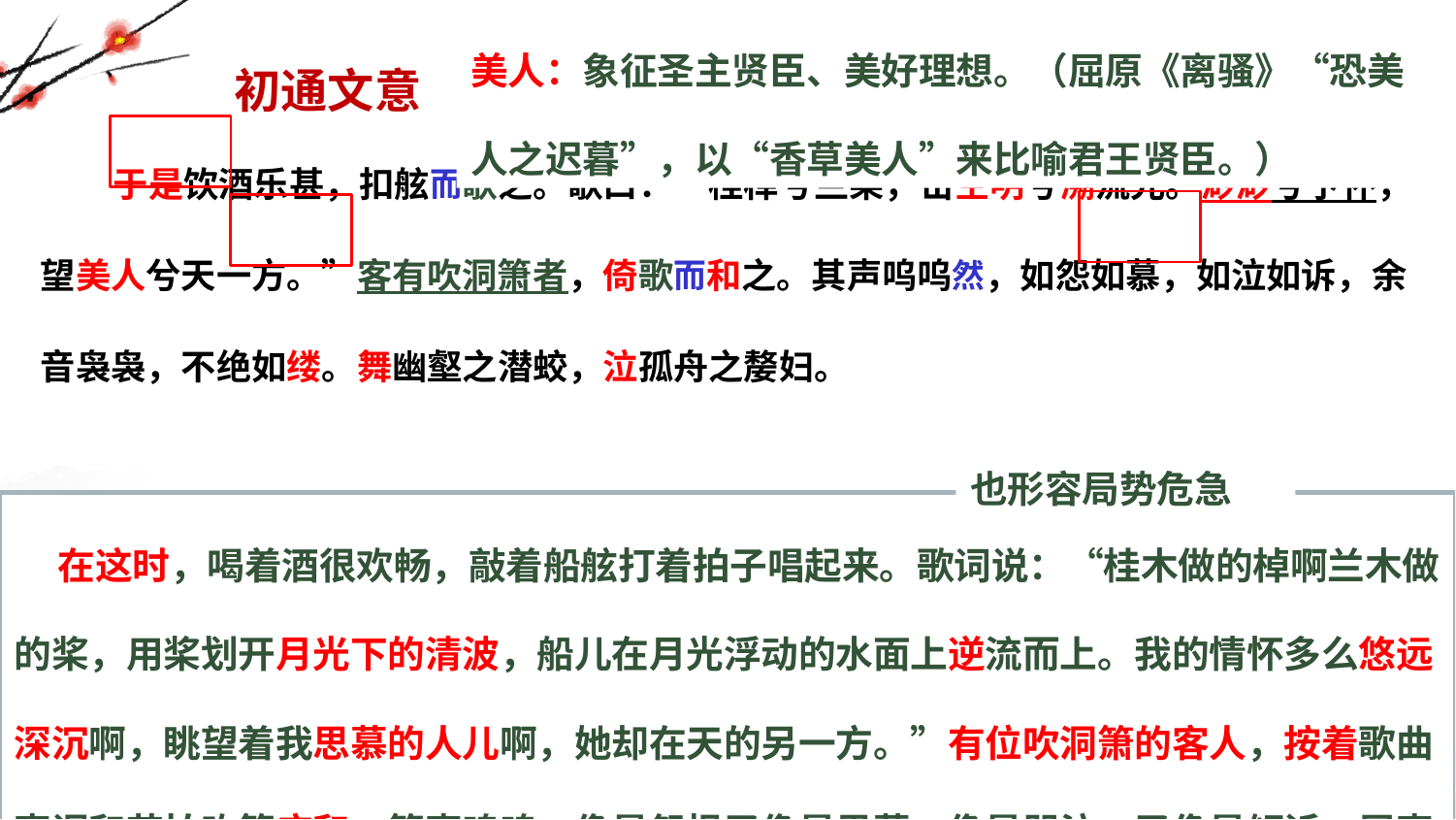

初通文意
美人：象征圣主贤臣、美好理想。（屈原《离骚》“恐美人之迟暮”，以“香草美人”来比喻君王贤臣。）
于是饮酒乐甚，扣舷而歌之。歌曰：“桂棹兮兰桨，击空明兮溯流光。渺渺兮予怀，望美人兮天一方。”客有吹洞箫者，倚歌而和之。其声呜呜然，如怨如慕，如泣如诉，余音袅袅，不绝如缕。舞幽壑之潜蛟，泣孤舟之嫠妇。

也形容局势危急
    在这时，喝着酒很欢畅，敲着船舷打着拍子唱起来。歌词说：“桂木做的棹啊兰木做的桨，用桨划开月光下的清波，船儿在月光浮动的水面上逆流而上。我的情怀多么悠远深沉啊，眺望着我思慕的人儿啊，她却在天的另一方。”有位吹洞箫的客人，按着歌曲声调和节拍吹箫应和。箫声呜呜，像是怨恨又像是思慕，像是哭泣，又像是倾诉，尾声细弱而婉转悠长，如同不断的细丝。使潜藏在深渊中的蛟龙听了起舞，使孤舟上的寡妇听了哭泣。